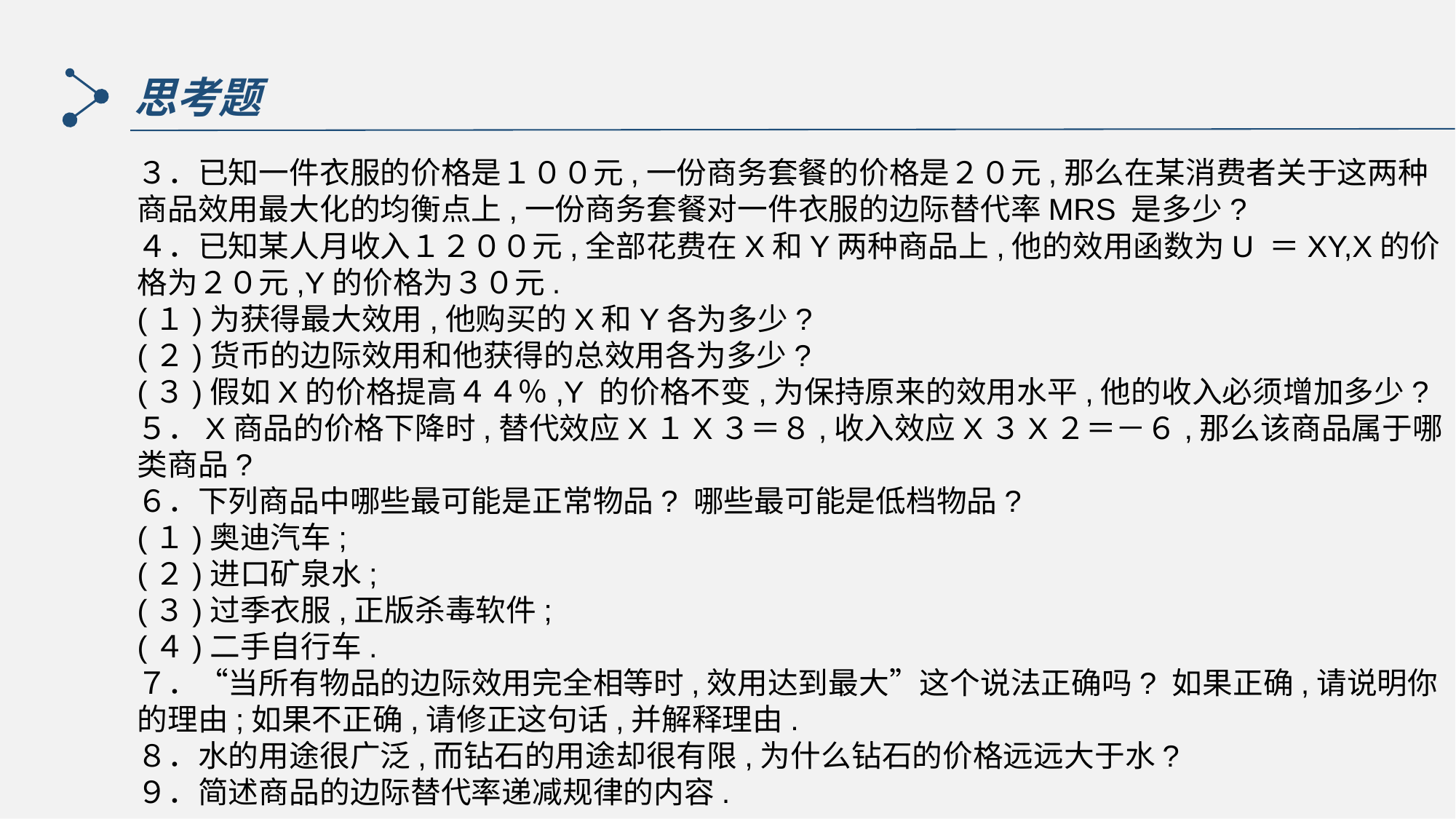

思考题
３．已知一件衣服的价格是１００元,一份商务套餐的价格是２０元,那么在某消费者关于这两种商品效用最大化的均衡点上,一份商务套餐对一件衣服的边际替代率MRS 是多少?
４．已知某人月收入１２００元,全部花费在X和Y两种商品上,他的效用函数为U ＝XY,X的价格为２０元,Y的价格为３０元.
(１)为获得最大效用,他购买的X和Y各为多少?
(２)货币的边际效用和他获得的总效用各为多少?
(３)假如X的价格提高４４％,Y 的价格不变,为保持原来的效用水平,他的收入必须增加多少?
５．X商品的价格下降时,替代效应X１X３＝８,收入效应X３X２＝－６,那么该商品属于哪类商品?
６．下列商品中哪些最可能是正常物品? 哪些最可能是低档物品?
(１)奥迪汽车;
(２)进口矿泉水;
(３)过季衣服,正版杀毒软件;
(４)二手自行车.
７．“当所有物品的边际效用完全相等时,效用达到最大”这个说法正确吗? 如果正确,请说明你的理由;如果不正确,请修正这句话,并解释理由.
８．水的用途很广泛,而钻石的用途却很有限,为什么钻石的价格远远大于水?
９．简述商品的边际替代率递减规律的内容.